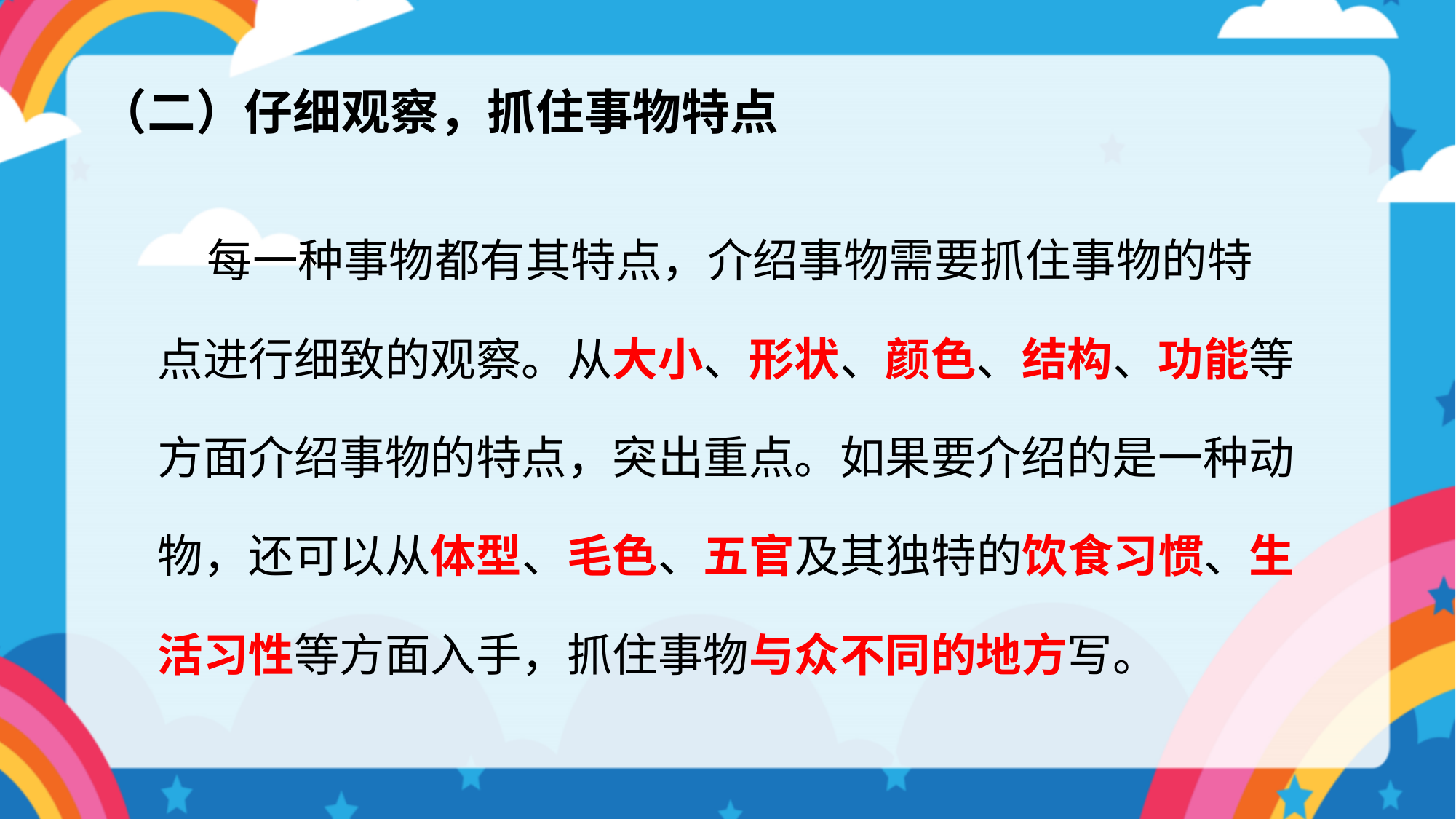

（二）仔细观察，抓住事物特点
    每一种事物都有其特点，介绍事物需要抓住事物的特点进行细致的观察。从大小、形状、颜色、结构、功能等方面介绍事物的特点，突出重点。如果要介绍的是一种动物，还可以从体型、毛色、五官及其独特的饮食习惯、生活习性等方面入手，抓住事物与众不同的地方写。